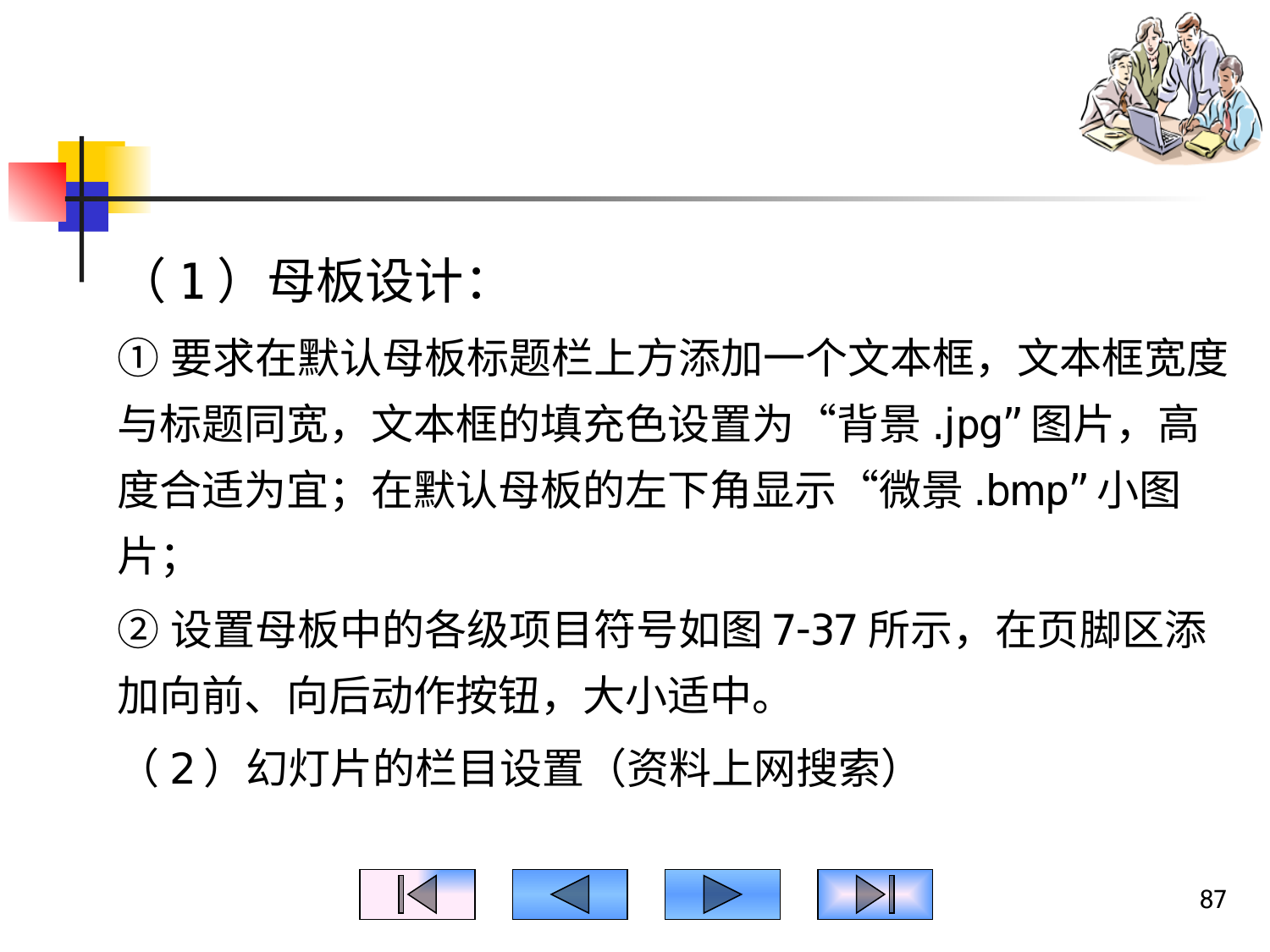

#
（1）母板设计：
①要求在默认母板标题栏上方添加一个文本框，文本框宽度与标题同宽，文本框的填充色设置为“背景.jpg”图片，高度合适为宜；在默认母板的左下角显示“微景.bmp”小图片；
②设置母板中的各级项目符号如图7-37所示，在页脚区添加向前、向后动作按钮，大小适中。
（2）幻灯片的栏目设置（资料上网搜索）

87